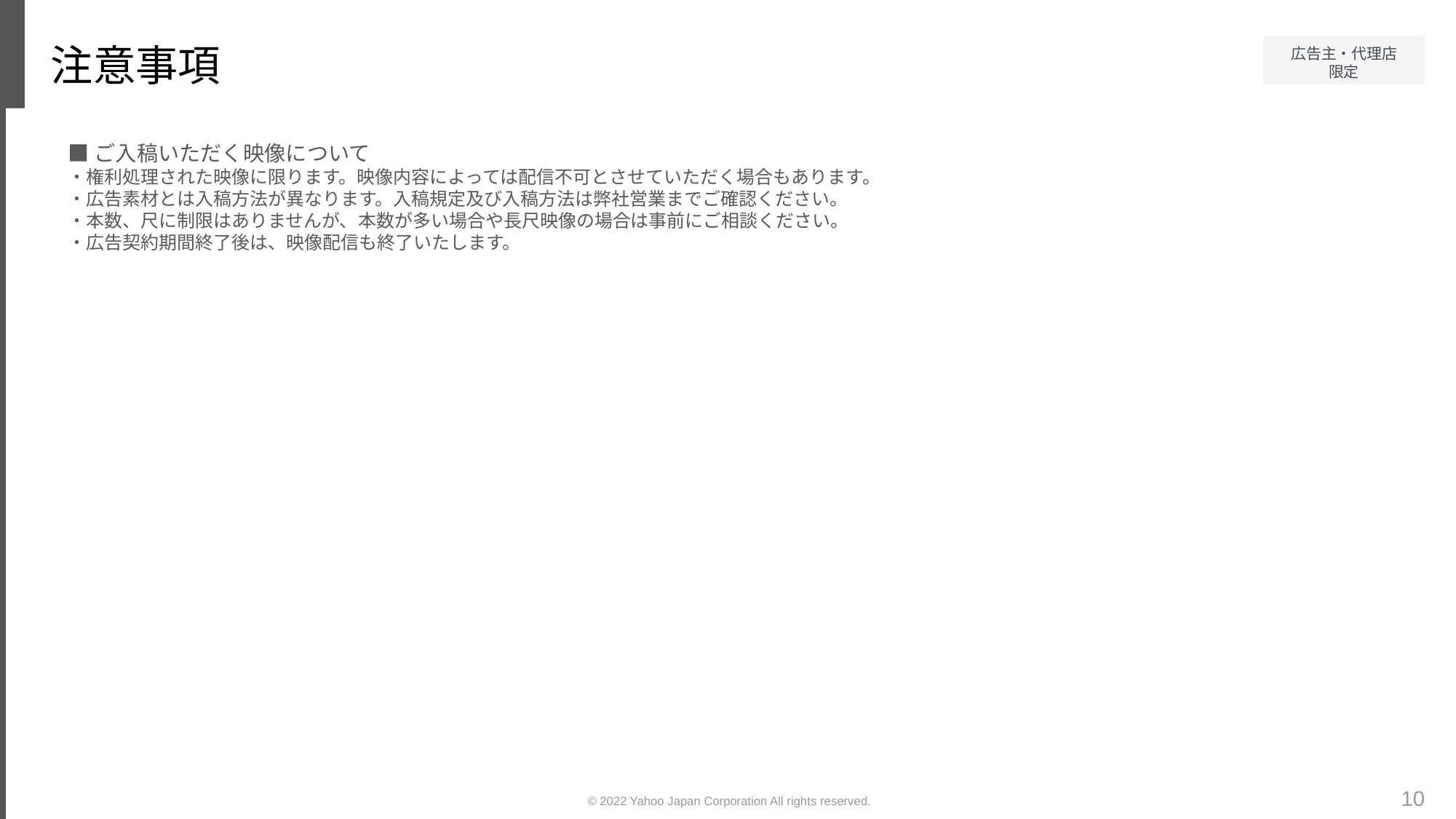

注意事項

■ご入稿いただく映像について
・権利処理された映像に限ります。映像内容によっては配信不可とさせていただく場合もあります。
・広告素材とは入稿方法が異なります。入稿規定及び入稿方法は弊社営業までご確認ください。
・本数、尺に制限はありませんが、本数が多い場合や長尺映像の場合は事前にご相談ください。
・広告契約期間終了後は、映像配信も終了いたします。

10